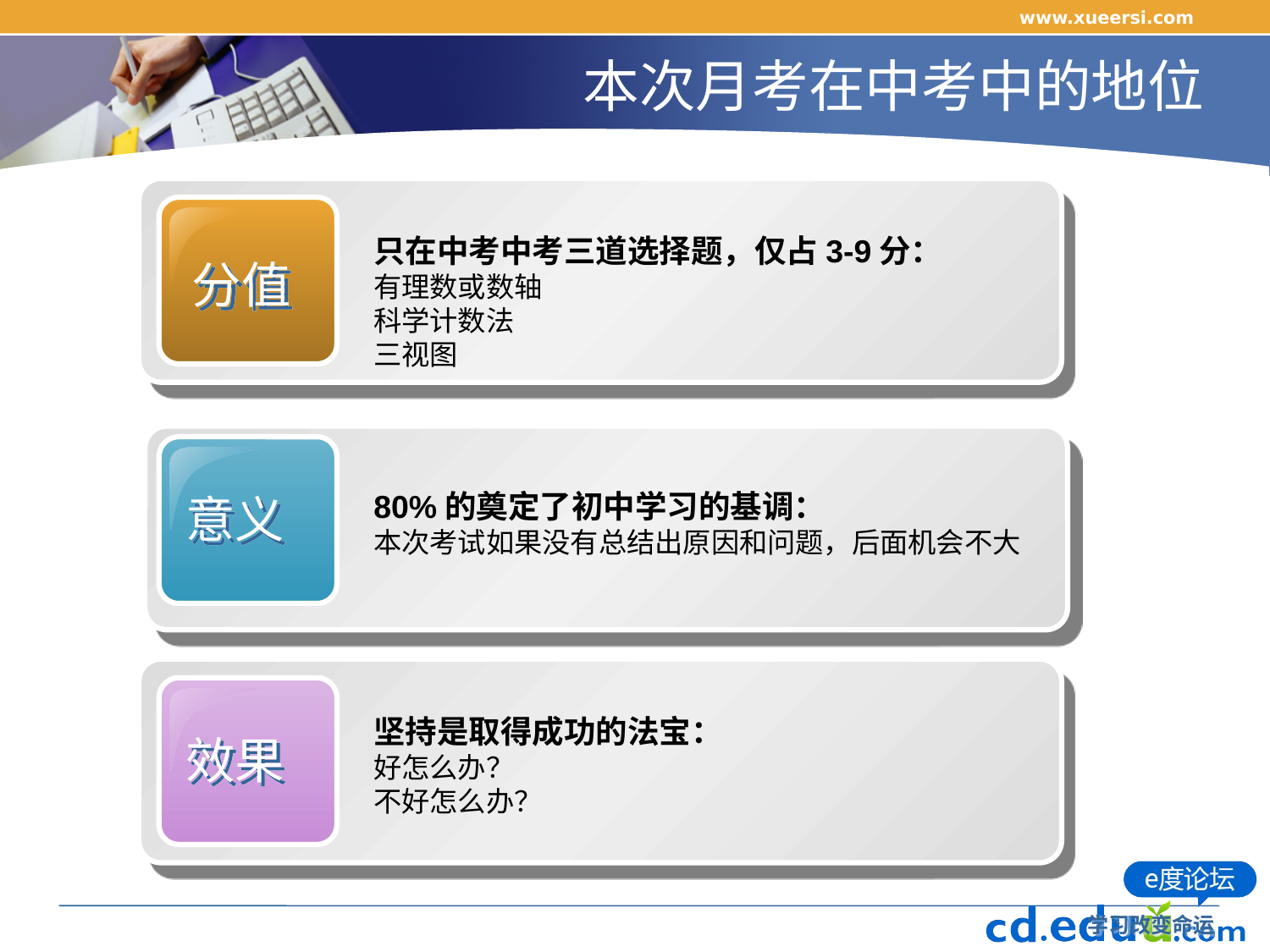

www.xueersi.com
# 本次月考在中考中的地位

分值
只在中考中考三道选择题，仅占3-9分：
有理数或数轴
科学计数法
三视图

意义
80%的奠定了初中学习的基调：
本次考试如果没有总结出原因和问题，后面机会不大

效果
坚持是取得成功的法宝：
好怎么办？
不好怎么办？
学习改变命运